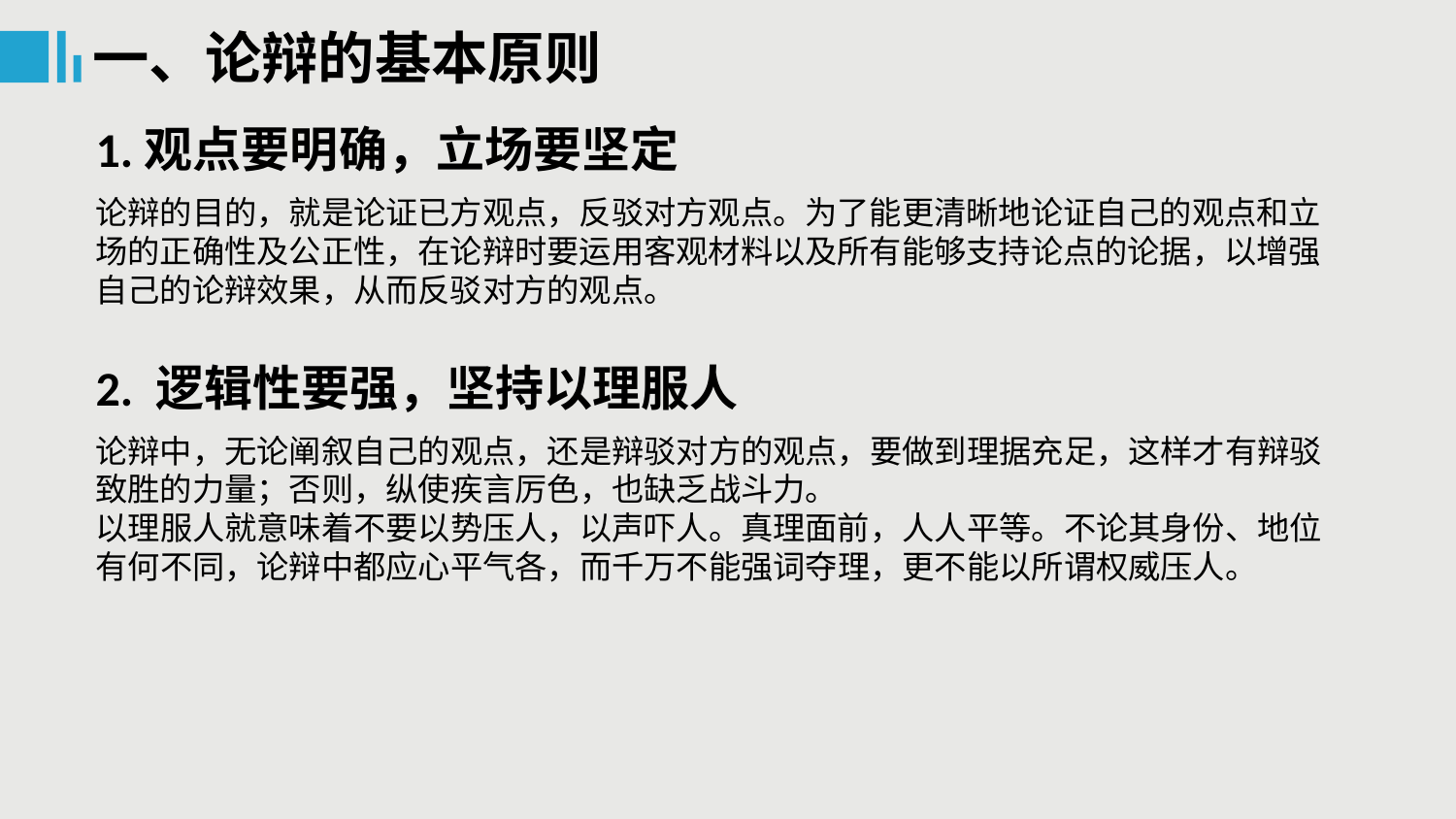

一、论辩的基本原则

1.观点要明确，立场要坚定
论辩的目的，就是论证已方观点，反驳对方观点。为了能更清晰地论证自己的观点和立场的正确性及公正性，在论辩时要运用客观材料以及所有能够支持论点的论据，以增强自己的论辩效果，从而反驳对方的观点。
2. 逻辑性要强，坚持以理服人
论辩中，无论阐叙自己的观点，还是辩驳对方的观点，要做到理据充足，这样才有辩驳致胜的力量；否则，纵使疾言厉色，也缺乏战斗力。
以理服人就意味着不要以势压人，以声吓人。真理面前，人人平等。不论其身份、地位有何不同，论辩中都应心平气各，而千万不能强词夺理，更不能以所谓权威压人。